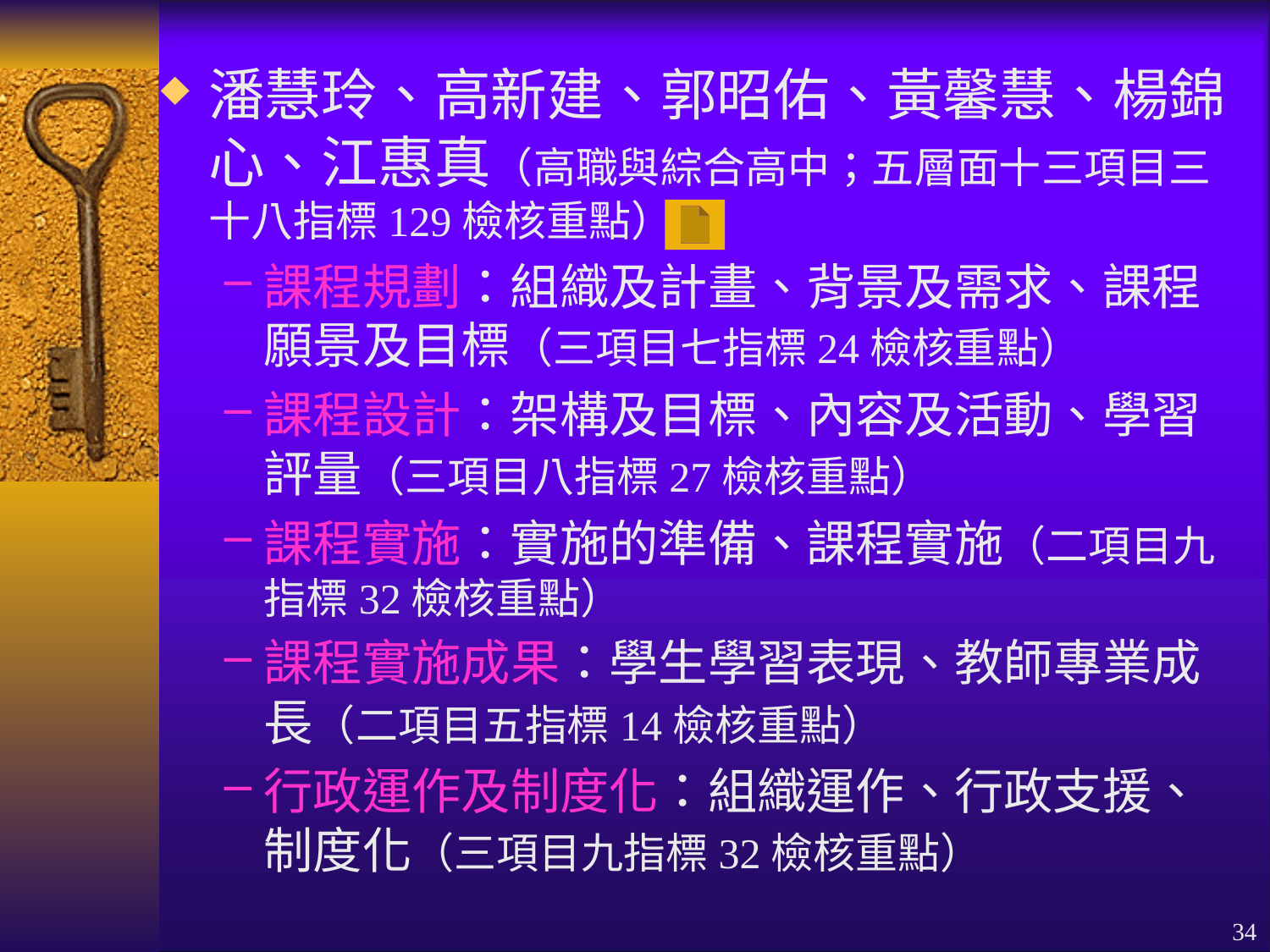

潘慧玲、高新建、郭昭佑、黃馨慧、楊錦心、江惠真（高職與綜合高中；五層面十三項目三十八指標129檢核重點）
課程規劃：組織及計畫、背景及需求、課程願景及目標（三項目七指標24檢核重點）
課程設計：架構及目標、內容及活動、學習評量（三項目八指標27檢核重點）
課程實施：實施的準備、課程實施（二項目九指標32檢核重點）
課程實施成果：學生學習表現、教師專業成長（二項目五指標14檢核重點）
行政運作及制度化：組織運作、行政支援、制度化（三項目九指標32檢核重點）

34